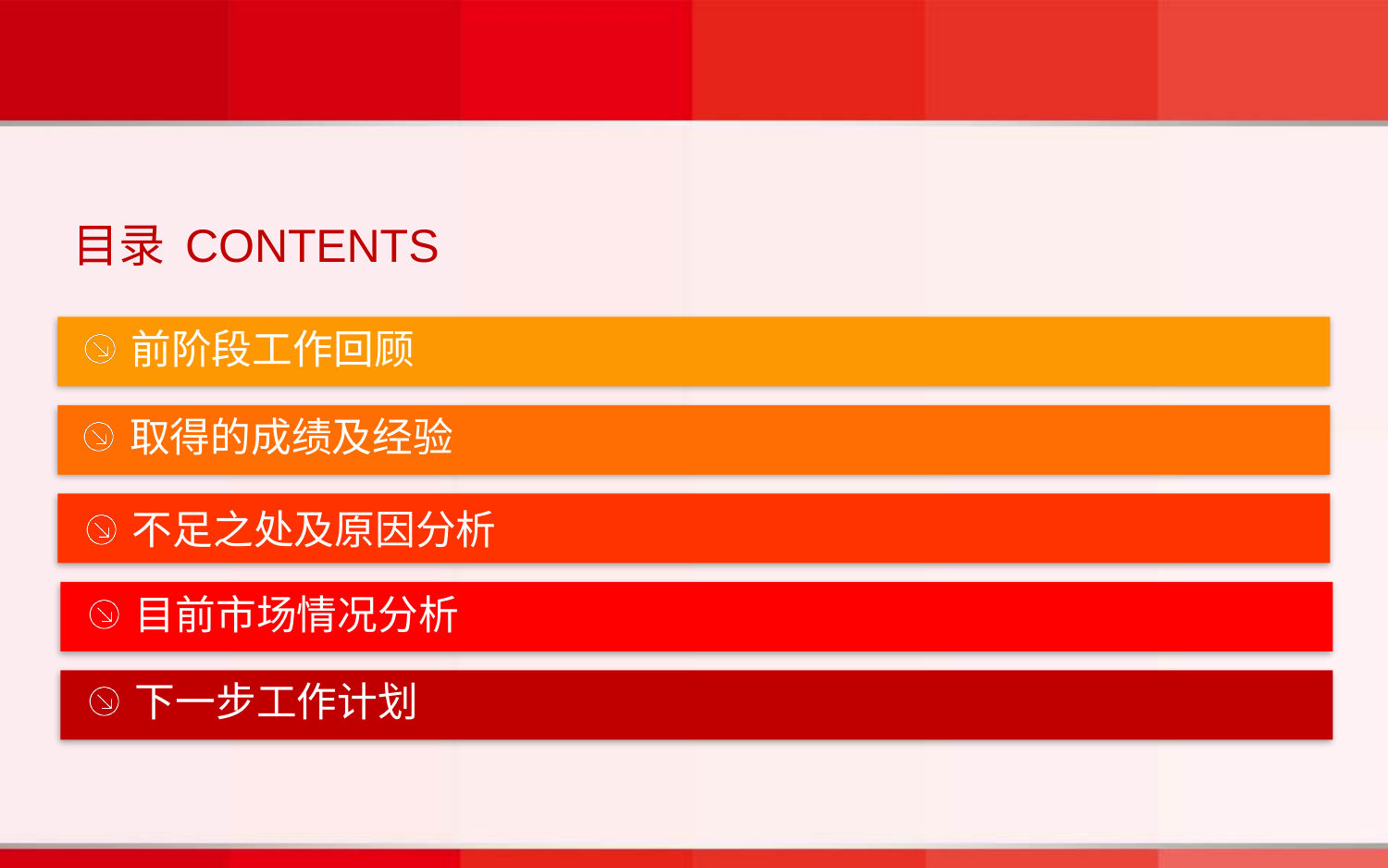

目录 CONTENTS

前阶段工作回顾

取得的成绩及经验

不足之处及原因分析

目前市场情况分析

下一步工作计划